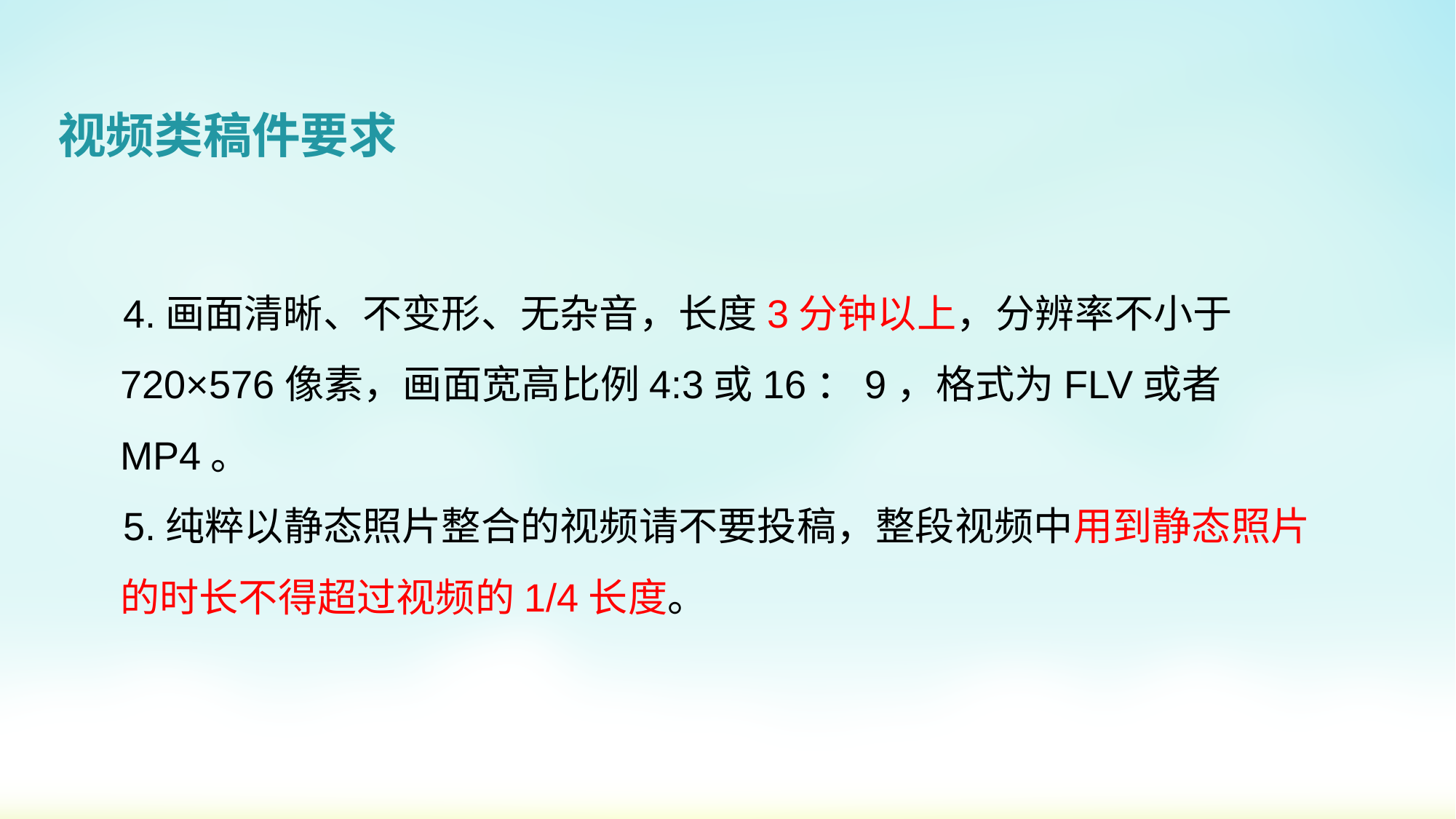

视频类稿件要求

4.画面清晰、不变形、无杂音，长度3分钟以上，分辨率不小于720×576像素，画面宽高比例4:3或16：9，格式为FLV或者MP4。
5.纯粹以静态照片整合的视频请不要投稿，整段视频中用到静态照片的时长不得超过视频的1/4长度。